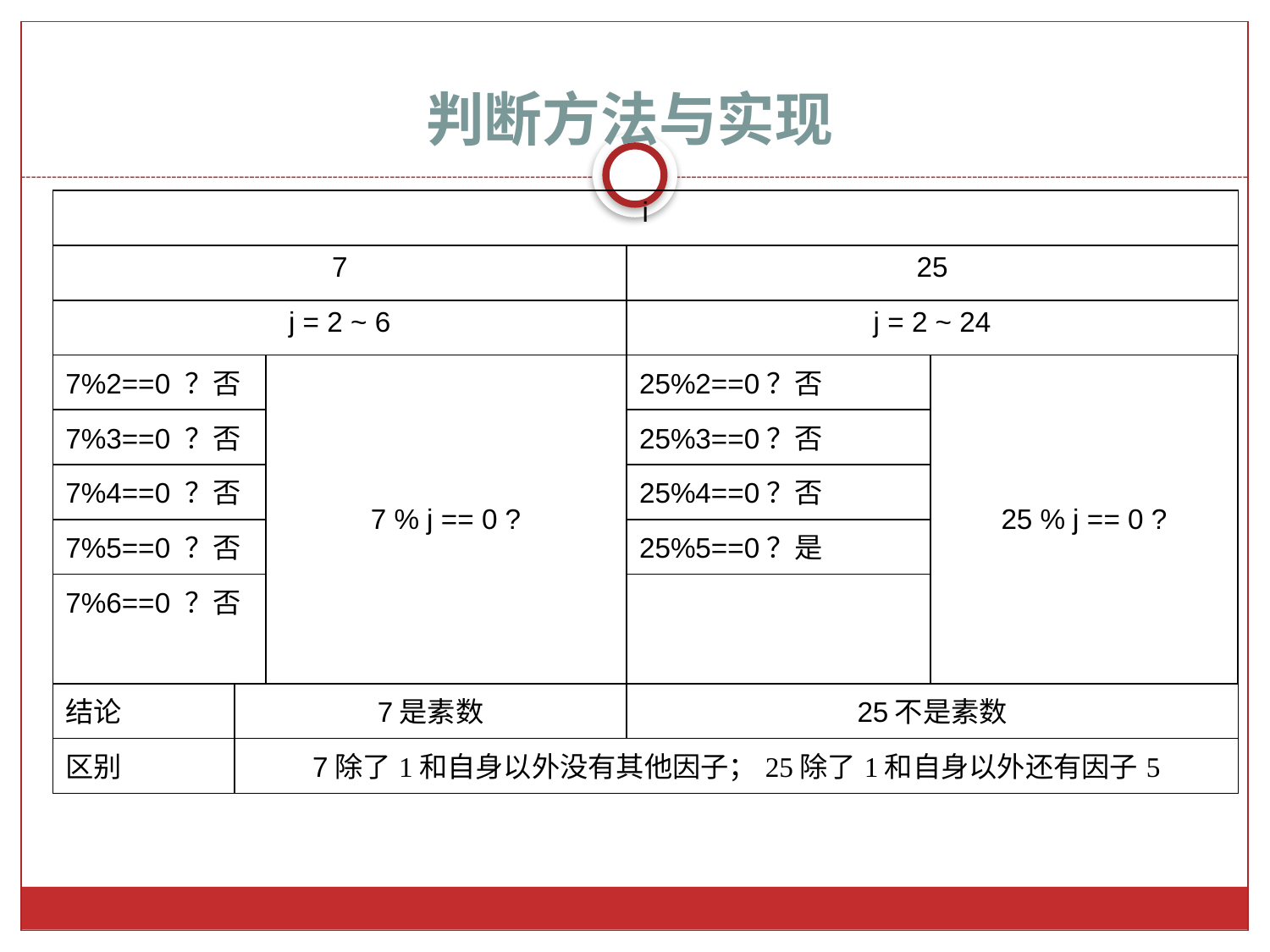

# 判断方法与实现
| i |  |  |  |  |
| --- | --- | --- | --- | --- |
| 7 |  |  | 25 |  |
| j = 2 ~ 6 |  |  | j = 2 ~ 24 |  |
| 7%2==0 ？否 |  | 7 % j == 0 ? | 25%2==0？否 | 25 % j == 0 ? |
| 7%3==0 ？否 |  |  | 25%3==0？否 |  |
| 7%4==0 ？否 |  |  | 25%4==0？否 |  |
| 7%5==0 ？否 |  |  | 25%5==0？是 |  |
| 7%6==0 ？否 |  |  |  |  |
| 结论 | 7是素数 |  | 25不是素数 |  |
| 区别 | 7除了1和自身以外没有其他因子；25除了1和自身以外还有因子5 |  |  |  |